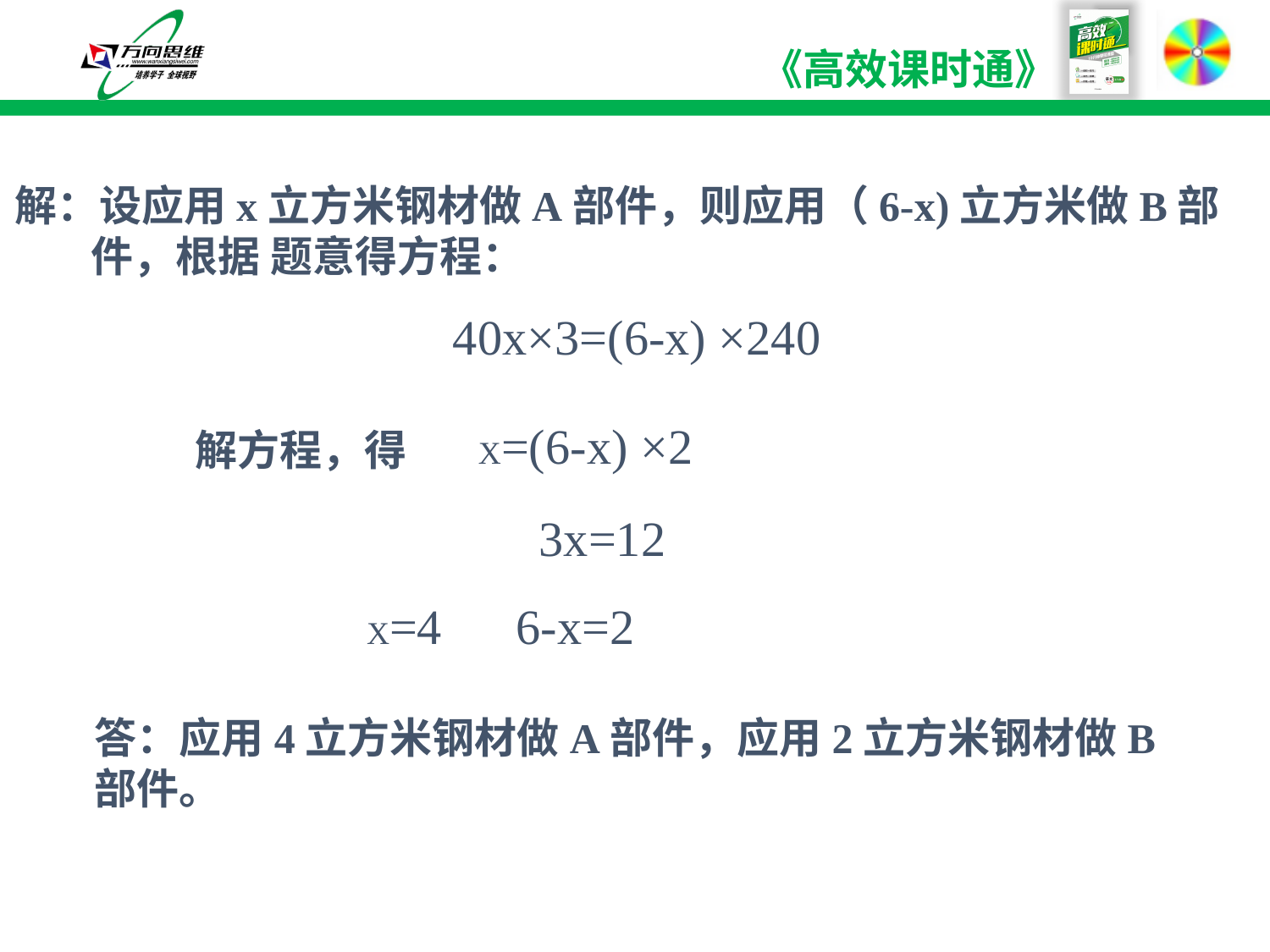

解：设应用x立方米钢材做A部件，则应用（6-x)立方米做B部
       件，根据 题意得方程：
40x×3=(6-x) ×240
X=(6-x) ×2
解方程，得
3x=12
X=4
6-x=2
答：应用4立方米钢材做A部件，应用2立方米钢材做B部件。